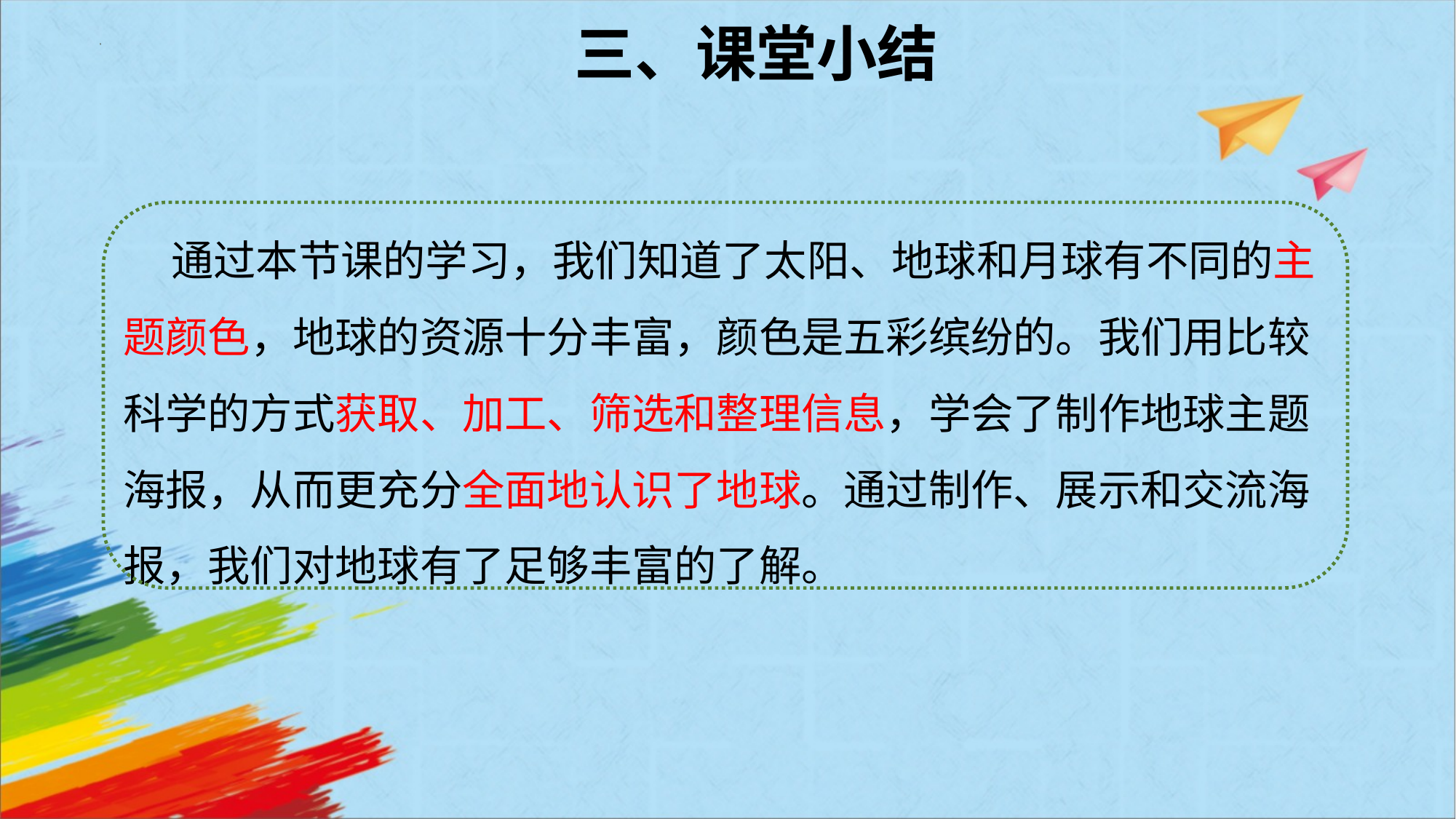

三、课堂小结

    通过本节课的学习，我们知道了太阳、地球和月球有不同的主题颜色，地球的资源十分丰富，颜色是五彩缤纷的。我们用比较科学的方式获取、加工、筛选和整理信息，学会了制作地球主题海报，从而更充分全面地认识了地球。通过制作、展示和交流海报，我们对地球有了足够丰富的了解。